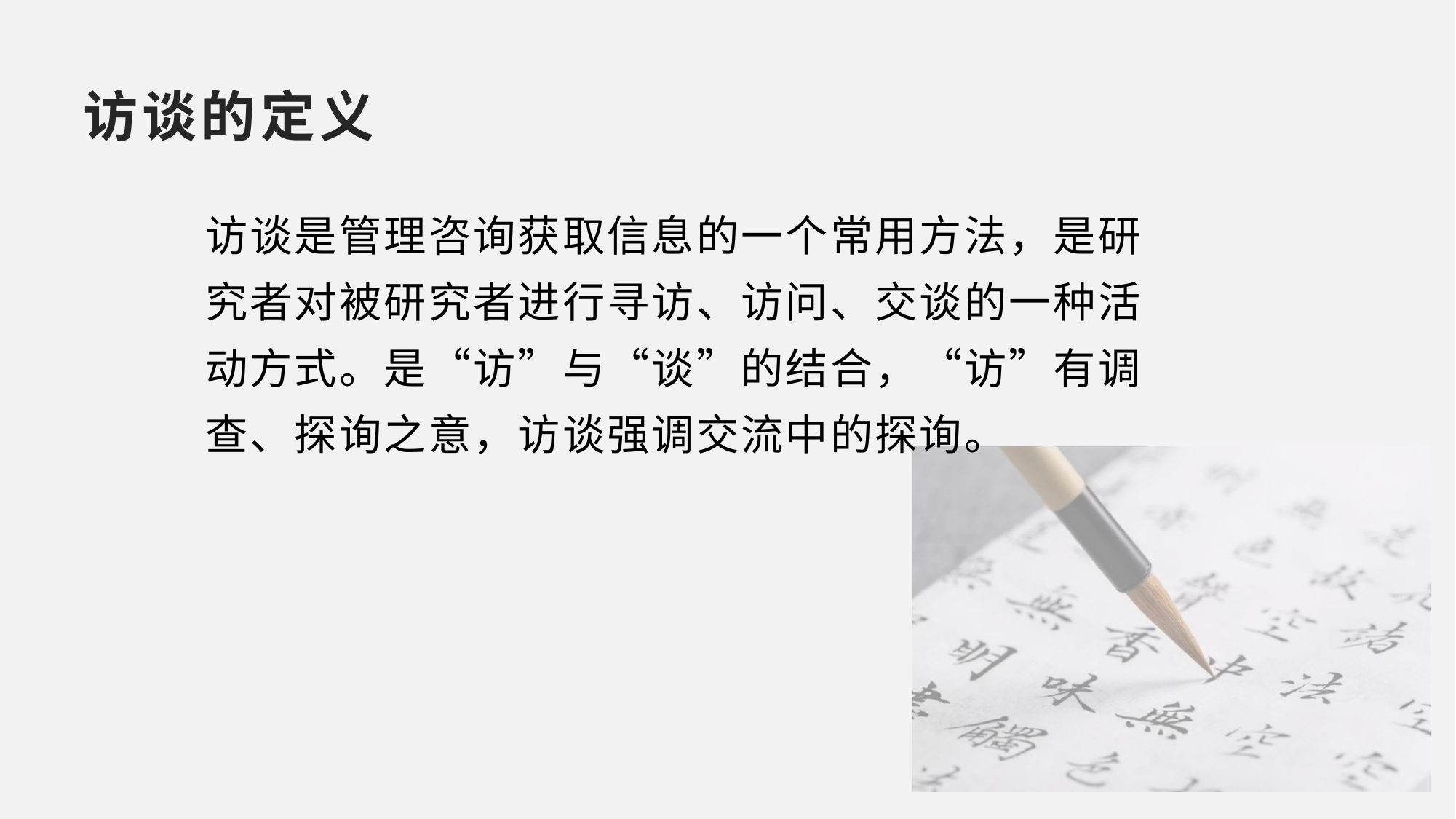

# 访谈的定义
访谈是管理咨询获取信息的一个常用方法，是研究者对被研究者进行寻访、访问、交谈的一种活动方式。是“访”与“谈”的结合，“访”有调查、探询之意，访谈强调交流中的探询。